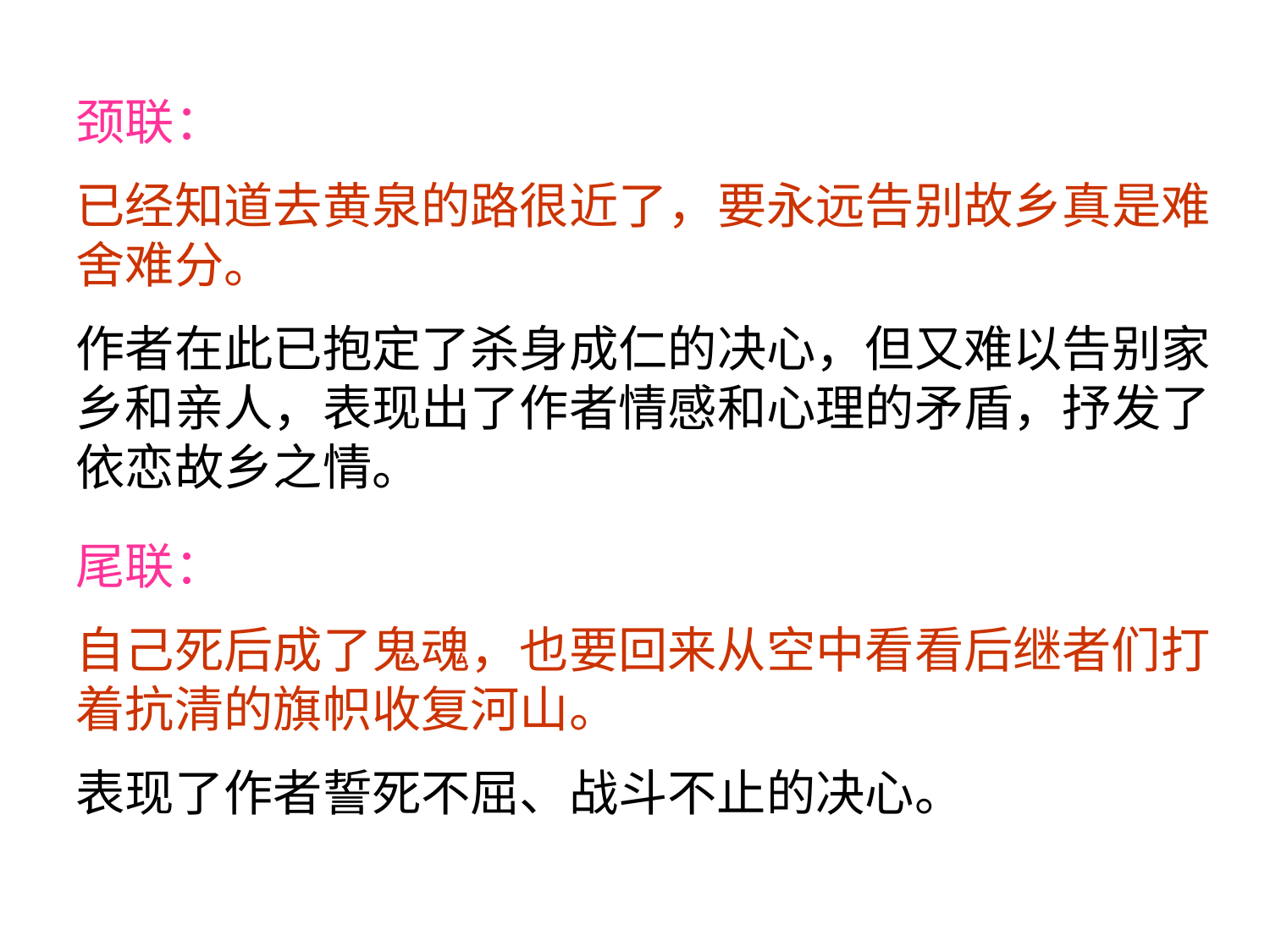

颈联：
已经知道去黄泉的路很近了，要永远告别故乡真是难舍难分。
作者在此已抱定了杀身成仁的决心，但又难以告别家乡和亲人，表现出了作者情感和心理的矛盾，抒发了依恋故乡之情。
尾联：
自己死后成了鬼魂，也要回来从空中看看后继者们打着抗清的旗帜收复河山。
表现了作者誓死不屈、战斗不止的决心。